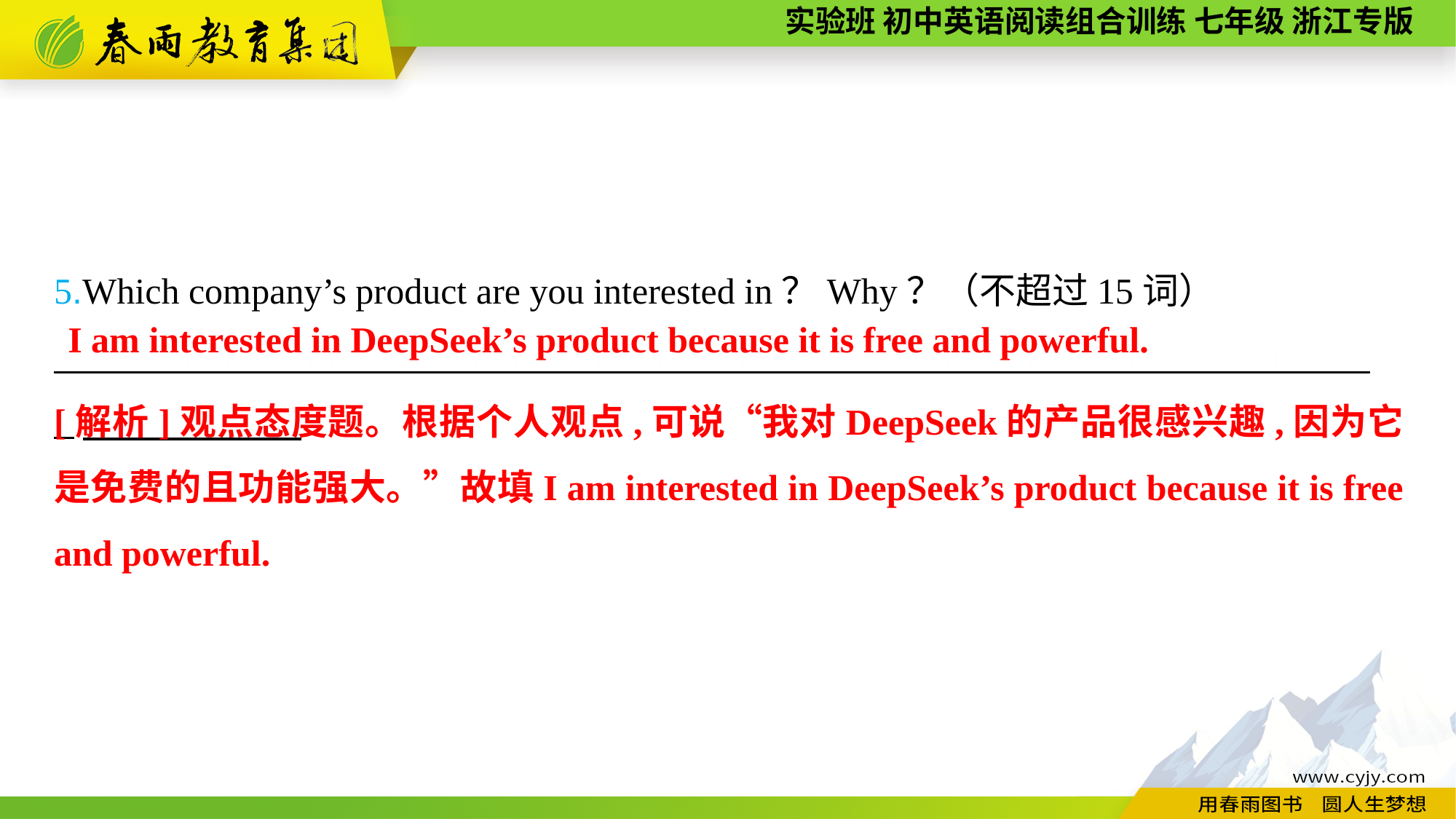

5.Which company’s product are you interested in？Why？（不超过15词）
+++++++++++++++++++++++++++++++++++++++++++++++++++++++++++++++++
I am interested in DeepSeek’s product because it is free and powerful.
[解析]观点态度题。根据个人观点,可说“我对DeepSeek的产品很感兴趣,因为它是免费的且功能强大。”故填I am interested in DeepSeek’s product because it is free and powerful.